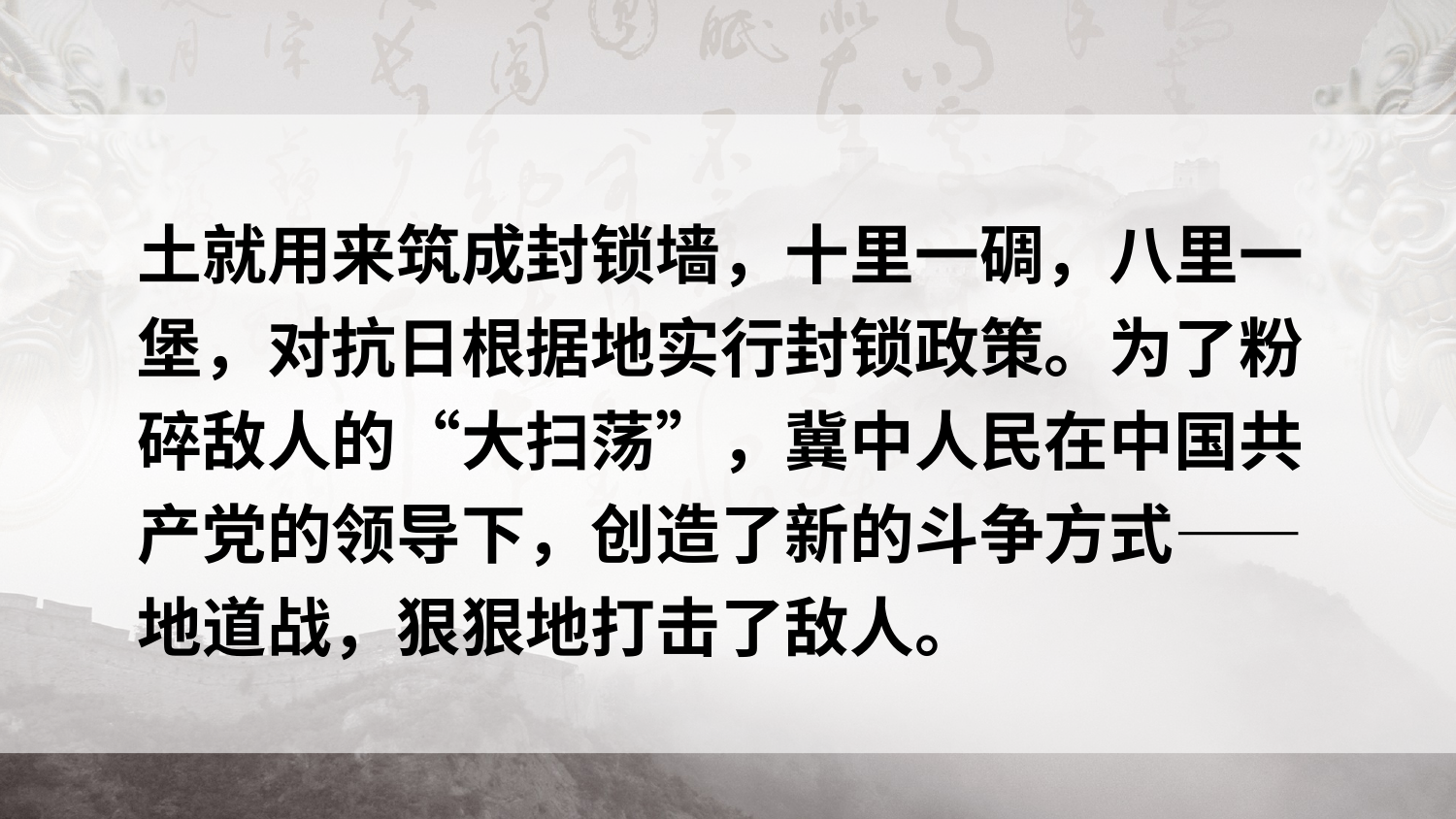

土就用来筑成封锁墙，十里一碉，八里一堡，对抗日根据地实行封锁政策。为了粉碎敌人的“大扫荡”，冀中人民在中国共产党的领导下，创造了新的斗争方式——地道战，狠狠地打击了敌人。